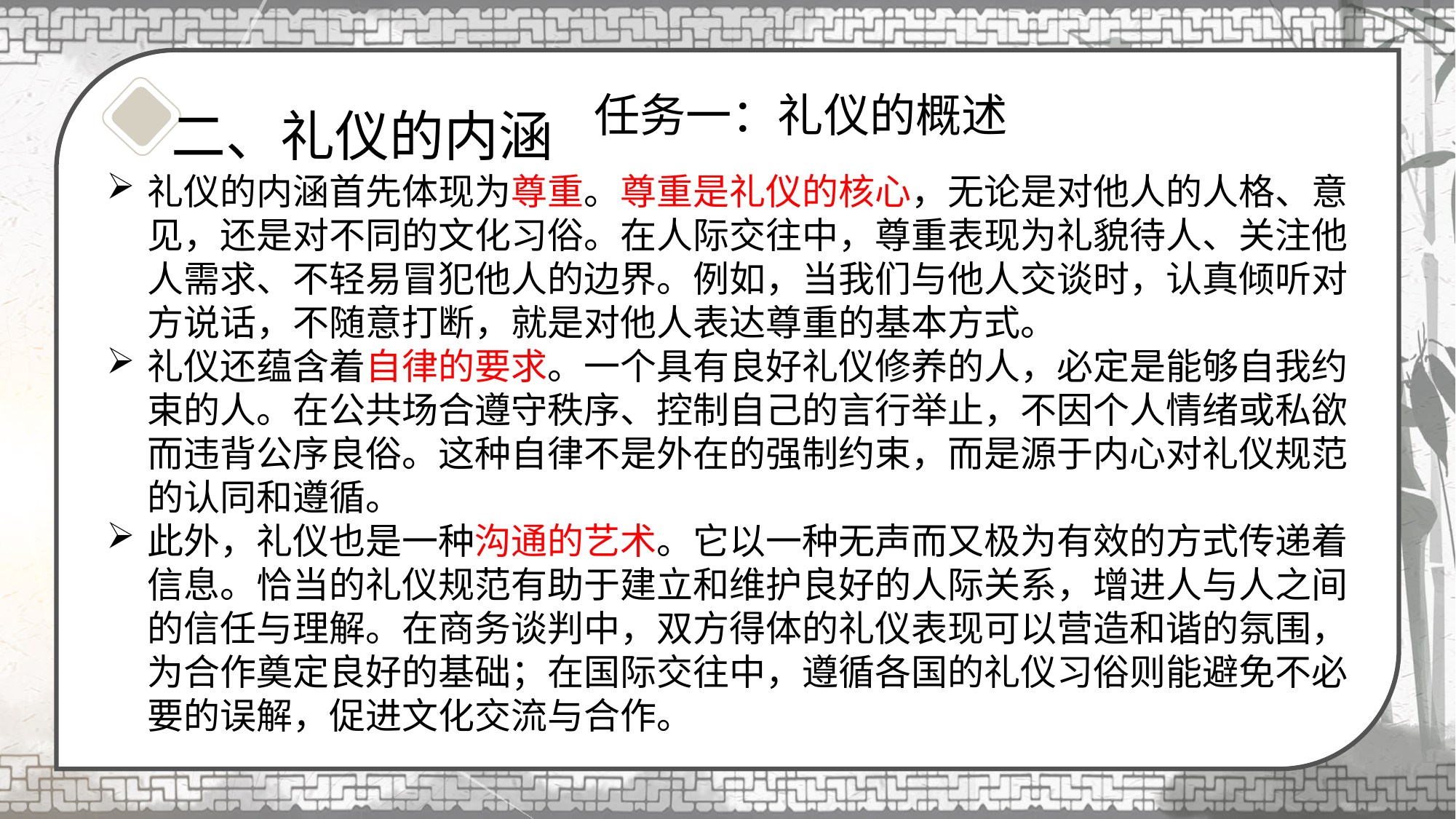

# 任务一：礼仪的概述
二、礼仪的内涵
礼仪的内涵首先体现为尊重。尊重是礼仪的核心，无论是对他人的人格、意见，还是对不同的文化习俗。在人际交往中，尊重表现为礼貌待人、关注他人需求、不轻易冒犯他人的边界。例如，当我们与他人交谈时，认真倾听对方说话，不随意打断，就是对他人表达尊重的基本方式。
礼仪还蕴含着自律的要求。一个具有良好礼仪修养的人，必定是能够自我约束的人。在公共场合遵守秩序、控制自己的言行举止，不因个人情绪或私欲而违背公序良俗。这种自律不是外在的强制约束，而是源于内心对礼仪规范的认同和遵循。
此外，礼仪也是一种沟通的艺术。它以一种无声而又极为有效的方式传递着信息。恰当的礼仪规范有助于建立和维护良好的人际关系，增进人与人之间的信任与理解。在商务谈判中，双方得体的礼仪表现可以营造和谐的氛围，为合作奠定良好的基础；在国际交往中，遵循各国的礼仪习俗则能避免不必要的误解，促进文化交流与合作。